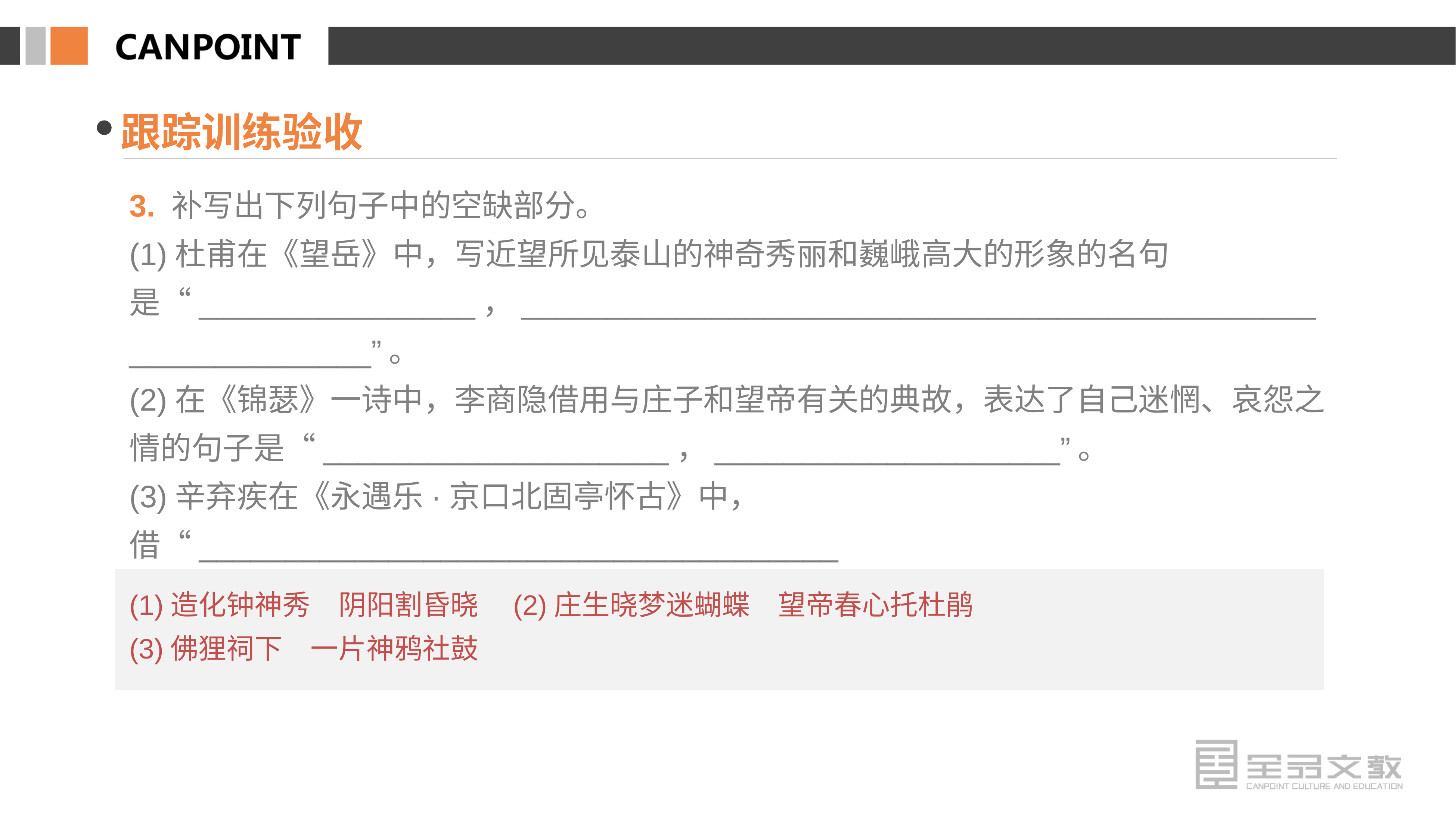

跟踪训练验收

3. 补写出下列句子中的空缺部分。
(1)杜甫在《望岳》中，写近望所见泰山的神奇秀丽和巍峨高大的形象的名句是“________________，____________________________________________________________”。
(2)在《锦瑟》一诗中，李商隐借用与庄子和望帝有关的典故，表达了自己迷惘、哀怨之情的句子是“____________________，____________________”。
(3)辛弃疾在《永遇乐·京口北固亭怀古》中，借“_____________________________________
________，________________”的景象，表达了自己对百姓忘却国耻、安于异族统治的现象的悲痛之情。

(1)造化钟神秀　阴阳割昏晓　(2)庄生晓梦迷蝴蝶　望帝春心托杜鹃
(3)佛狸祠下　一片神鸦社鼓